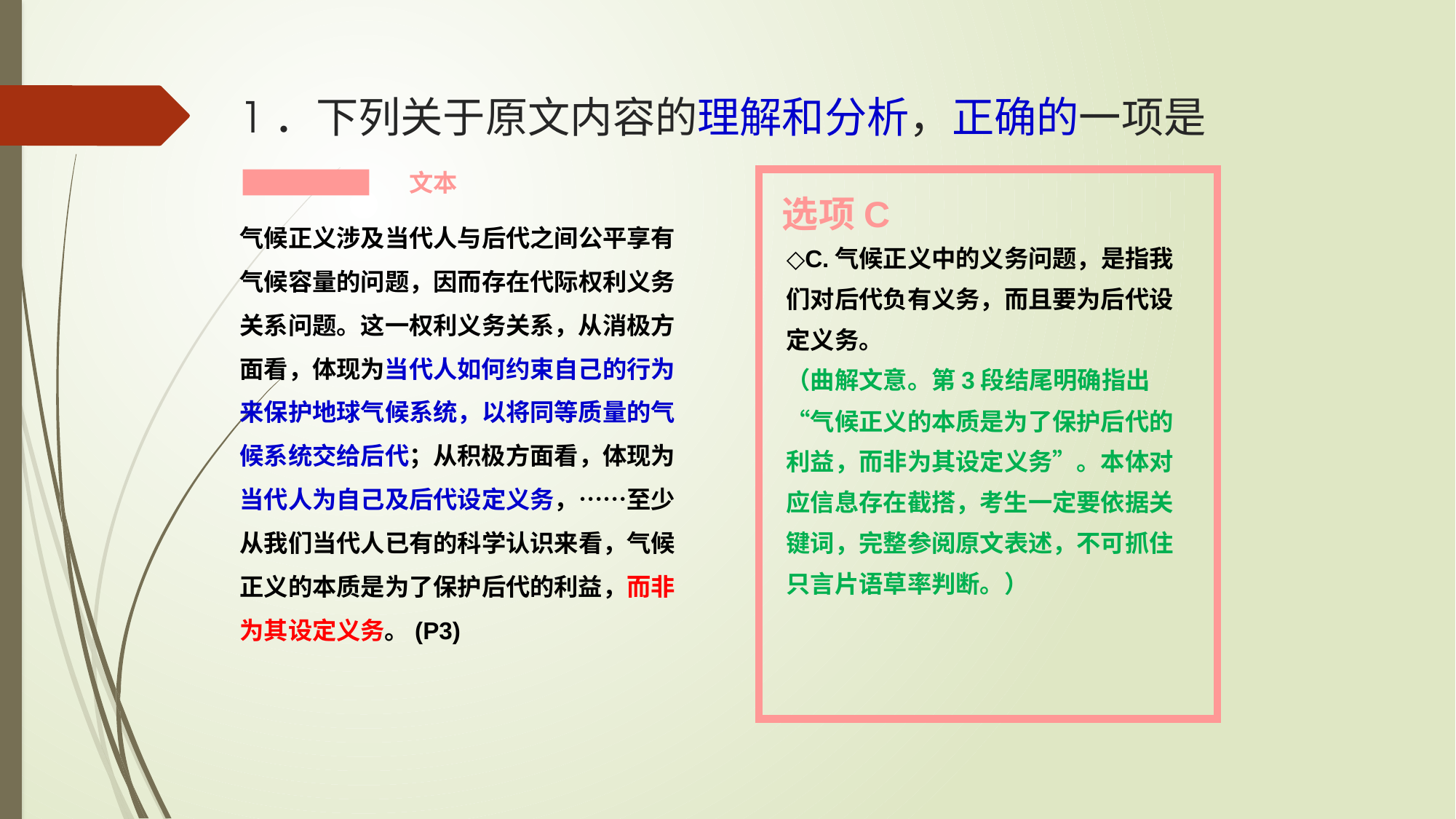

# 1．下列关于原文内容的理解和分析，正确的一项是
文本

选项C
气候正义涉及当代人与后代之间公平享有气候容量的问题，因而存在代际权利义务关系问题。这一权利义务关系，从消极方面看，体现为当代人如何约束自己的行为来保护地球气候系统，以将同等质量的气候系统交给后代；从积极方面看，体现为当代人为自己及后代设定义务，……至少从我们当代人已有的科学认识来看，气候正义的本质是为了保护后代的利益，而非为其设定义务。(P3)
◇C.气候正义中的义务问题，是指我们对后代负有义务，而且要为后代设定义务。
（曲解文意。第3段结尾明确指出“气候正义的本质是为了保护后代的利益，而非为其设定义务”。本体对应信息存在截搭，考生一定要依据关键词，完整参阅原文表述，不可抓住只言片语草率判断。）